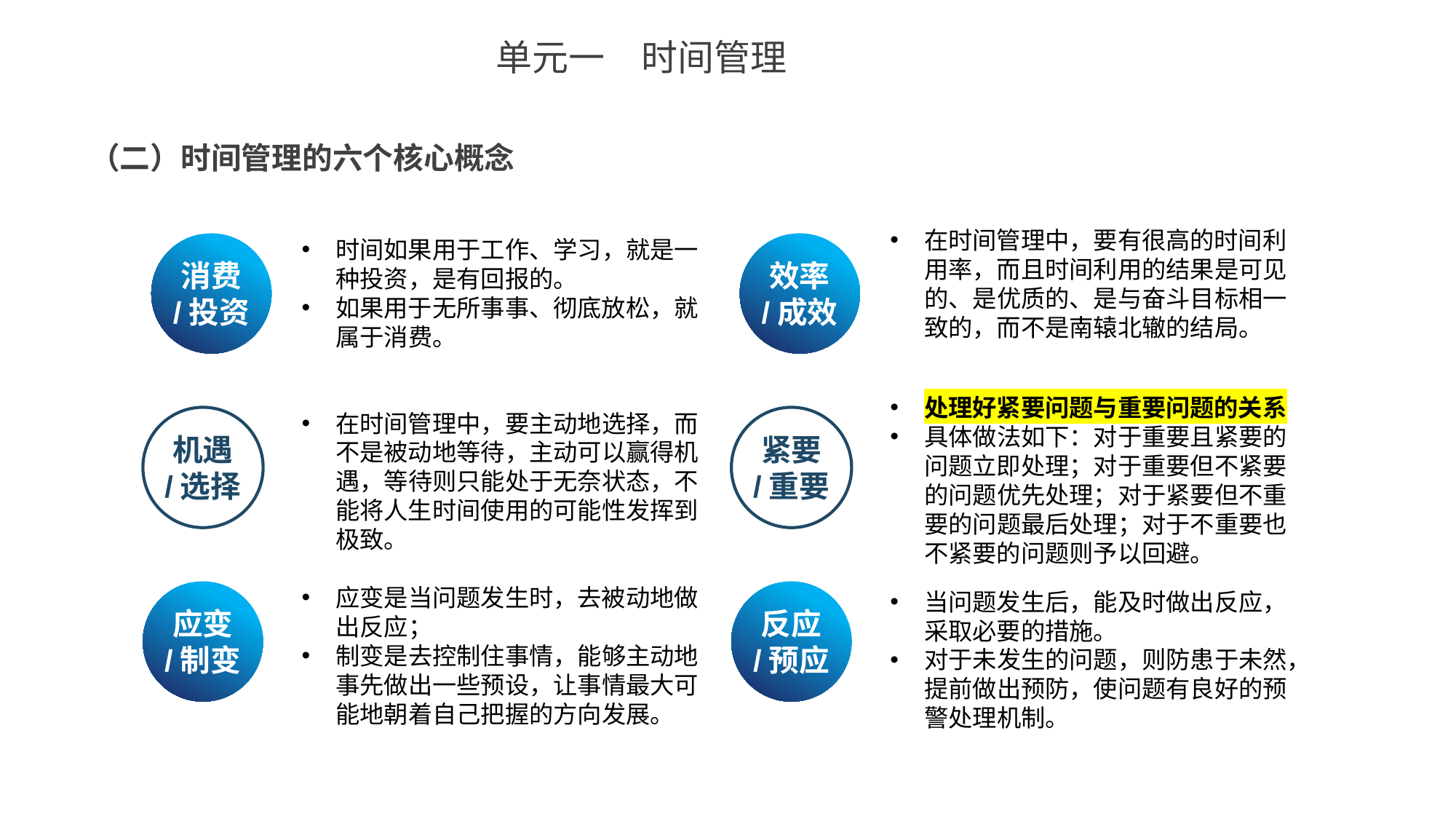

单元一　时间管理
（二）时间管理的六个核心概念
在时间管理中，要有很高的时间利用率，而且时间利用的结果是可见的、是优质的、是与奋斗目标相一致的，而不是南辕北辙的结局。
时间如果用于工作、学习，就是一种投资，是有回报的。
如果用于无所事事、彻底放松，就属于消费。
消费
/投资
效率
/成效
处理好紧要问题与重要问题的关系
具体做法如下：对于重要且紧要的问题立即处理；对于重要但不紧要的问题优先处理；对于紧要但不重要的问题最后处理；对于不重要也不紧要的问题则予以回避。
在时间管理中，要主动地选择，而不是被动地等待，主动可以赢得机遇，等待则只能处于无奈状态，不能将人生时间使用的可能性发挥到极致。
机遇
/选择
紧要
/重要
应变是当问题发生时，去被动地做出反应；
制变是去控制住事情，能够主动地事先做出一些预设，让事情最大可能地朝着自己把握的方向发展。
应变
/制变
反应
/预应
当问题发生后，能及时做出反应，采取必要的措施。
对于未发生的问题，则防患于未然，提前做出预防，使问题有良好的预警处理机制。